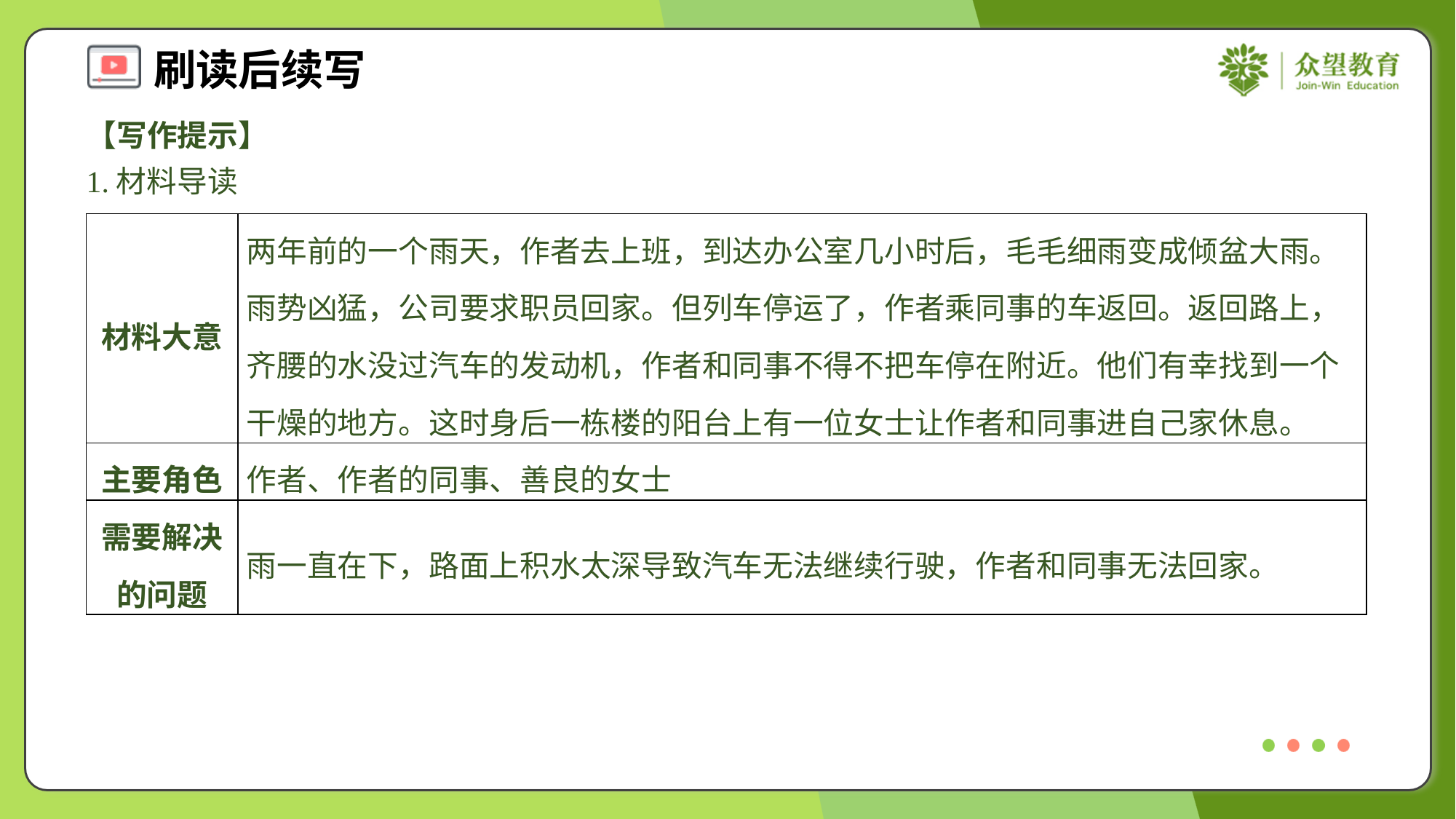

【写作提示】
1.材料导读
| 材料大意 | 两年前的一个雨天，作者去上班，到达办公室几小时后，毛毛细雨变成倾盆大雨。雨势凶猛，公司要求职员回家。但列车停运了，作者乘同事的车返回。返回路上，齐腰的水没过汽车的发动机，作者和同事不得不把车停在附近。他们有幸找到一个干燥的地方。这时身后一栋楼的阳台上有一位女士让作者和同事进自己家休息。 |
| --- | --- |
| 主要角色 | 作者、作者的同事、善良的女士 |
| 需要解决的问题 | 雨一直在下，路面上积水太深导致汽车无法继续行驶，作者和同事无法回家。 |